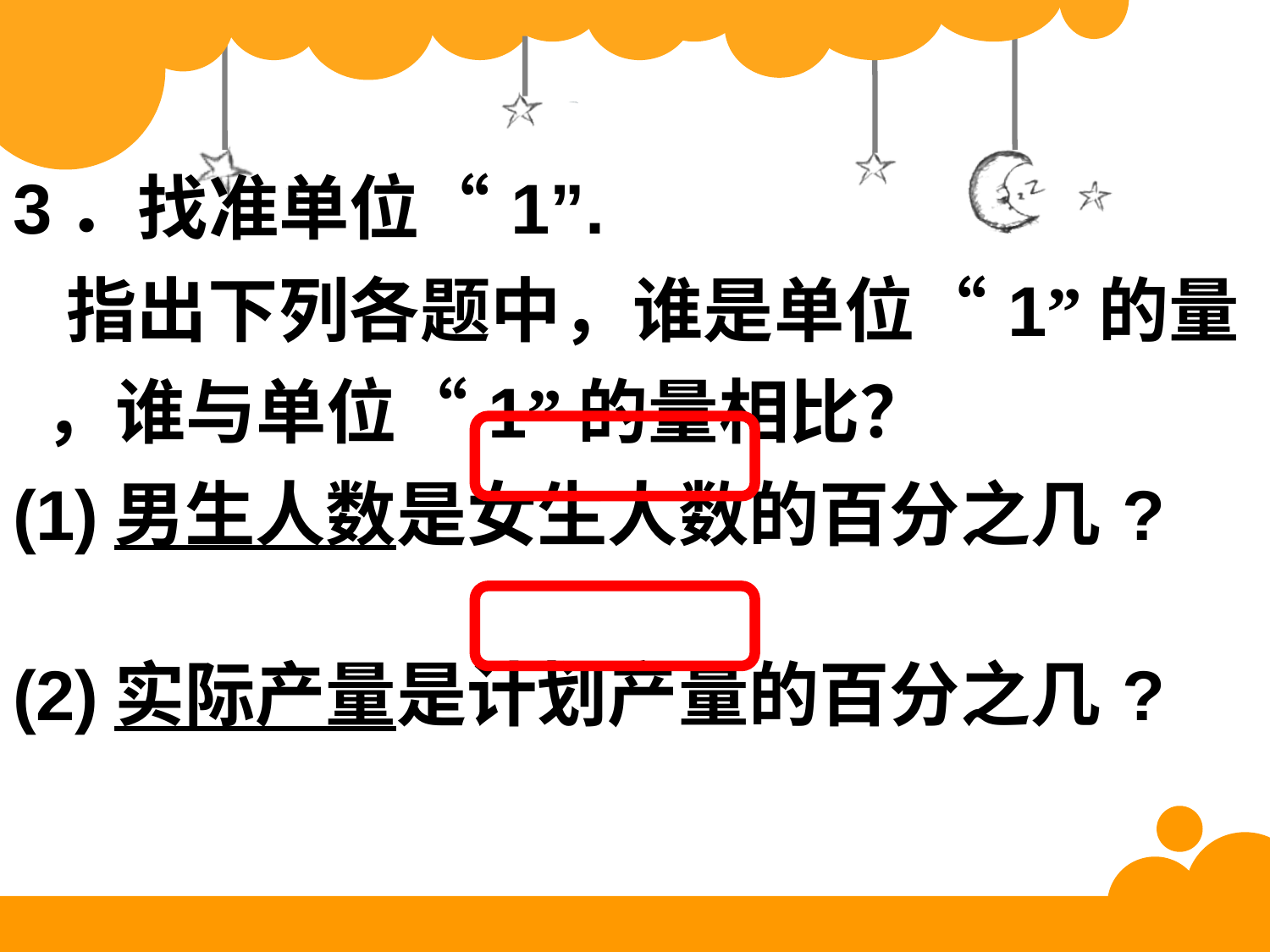

| 3．找准单位“1”. 指出下列各题中，谁是单位“1”的量 ，谁与单位“1”的量相比？ (1)男生人数是女生人数的百分之几? (2)实际产量是计划产量的百分之几? |
| --- |